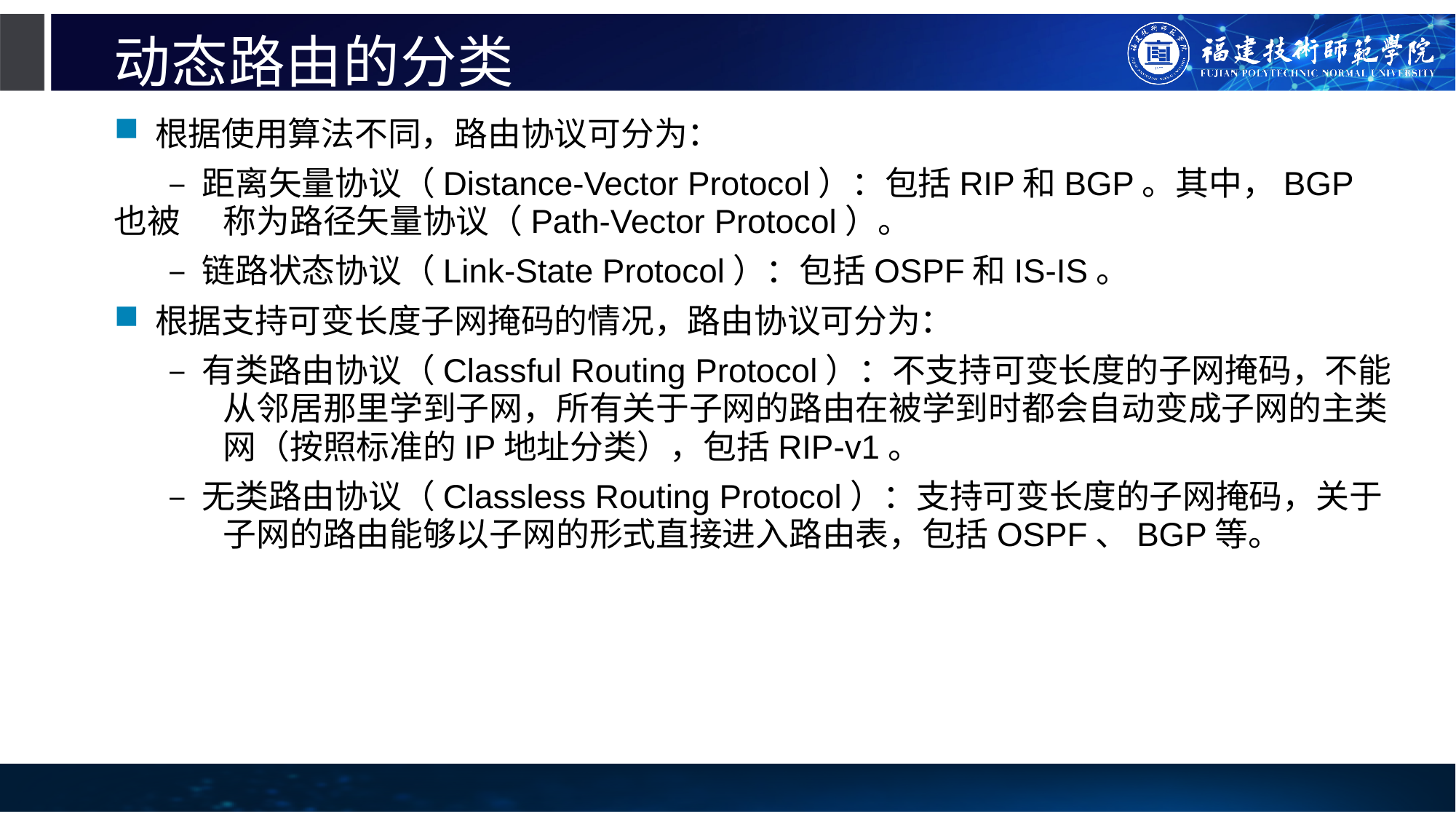

# 动态路由的分类
根据使用算法不同，路由协议可分为：
– 距离矢量协议（Distance-Vector Protocol）：包括RIP和BGP。其中，BGP也被	称为路径矢量协议（Path-Vector Protocol）。
– 链路状态协议（Link-State Protocol）：包括OSPF和IS-IS。
根据支持可变长度子网掩码的情况，路由协议可分为：
– 有类路由协议（Classful Routing Protocol）：不支持可变长度的子网掩码，不能	从邻居那里学到子网，所有关于子网的路由在被学到时都会自动变成子网的主类	网（按照标准的IP地址分类），包括RIP-v1。
– 无类路由协议（Classless Routing Protocol）：支持可变长度的子网掩码，关于	子网的路由能够以子网的形式直接进入路由表，包括OSPF、BGP等。